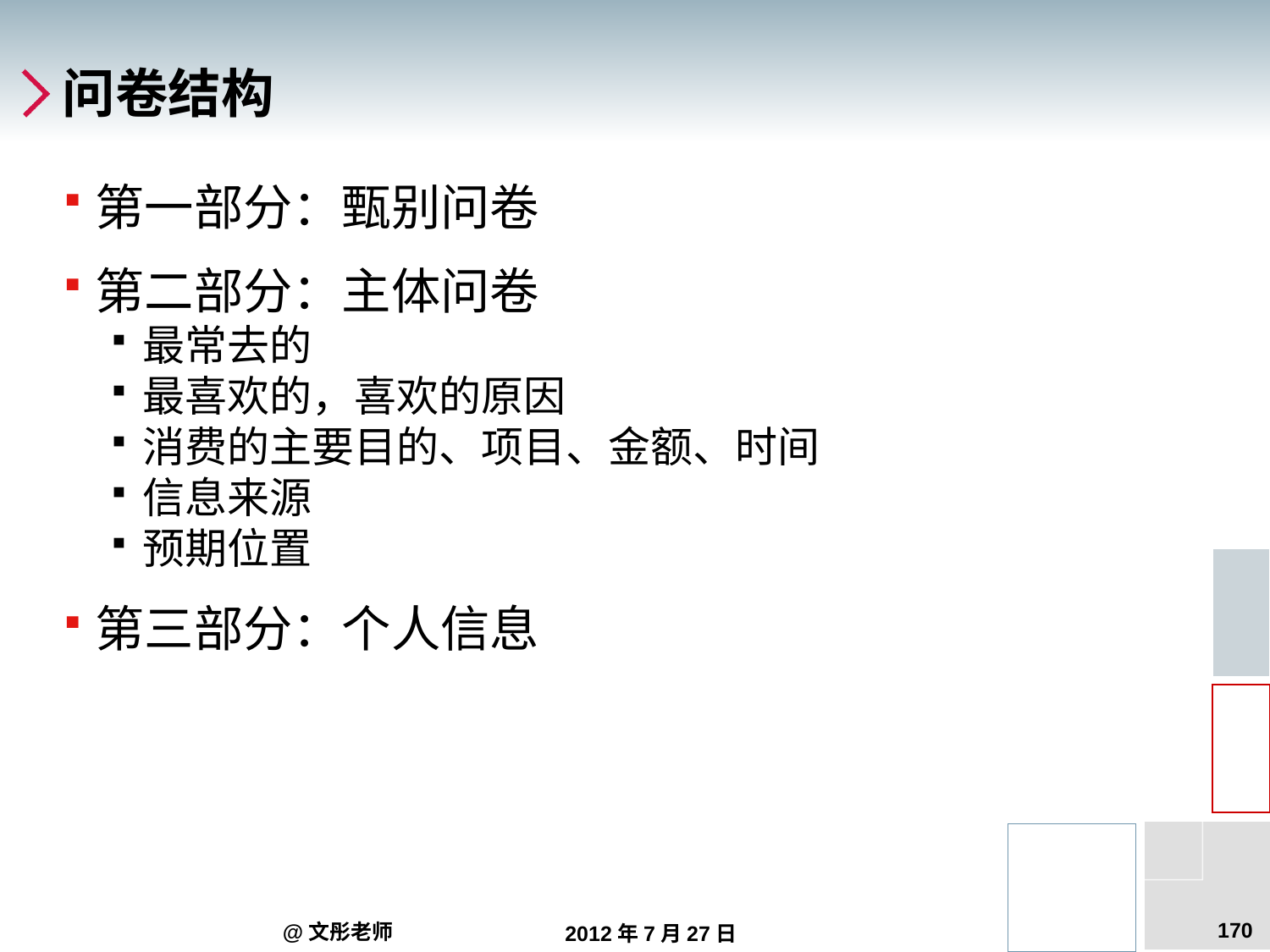

# 问卷结构
第一部分：甄别问卷
第二部分：主体问卷
最常去的
最喜欢的，喜欢的原因
消费的主要目的、项目、金额、时间
信息来源
预期位置
第三部分：个人信息
170
@文彤老师

2012年7月27日